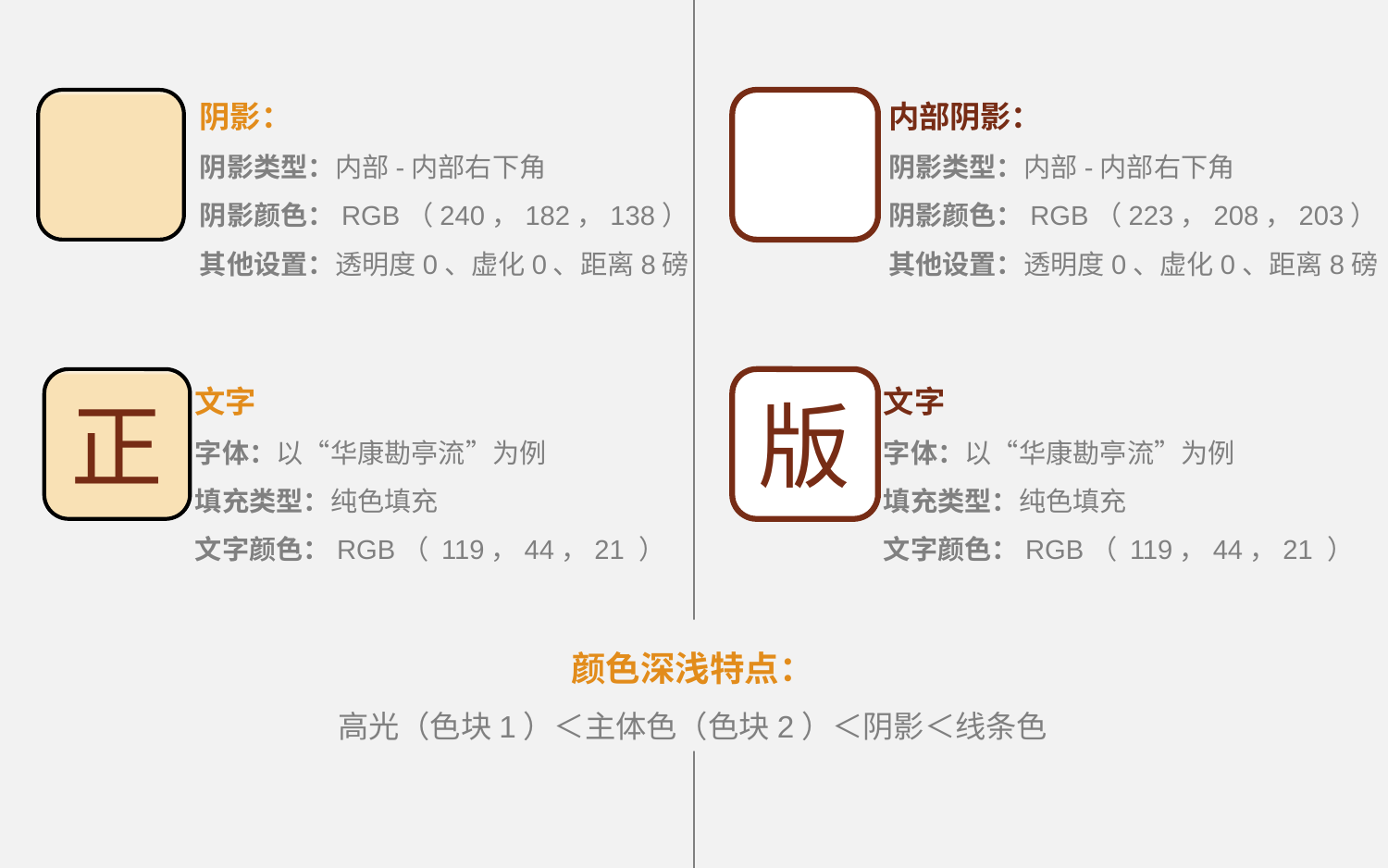

阴影：
阴影类型：内部-内部右下角
阴影颜色：RGB（240，182，138）
其他设置：透明度0、虚化0、距离8磅
内部阴影：
阴影类型：内部-内部右下角
阴影颜色：RGB（223，208，203）
其他设置：透明度0、虚化0、距离8磅

文字
字体：以“华康勘亭流”为例
填充类型：纯色填充
文字颜色：RGB（ 119，44，21 ）
文字
字体：以“华康勘亭流”为例
填充类型：纯色填充
文字颜色：RGB（ 119，44，21 ）
正
版
颜色深浅特点：
高光（色块1）＜主体色（色块2）＜阴影＜线条色